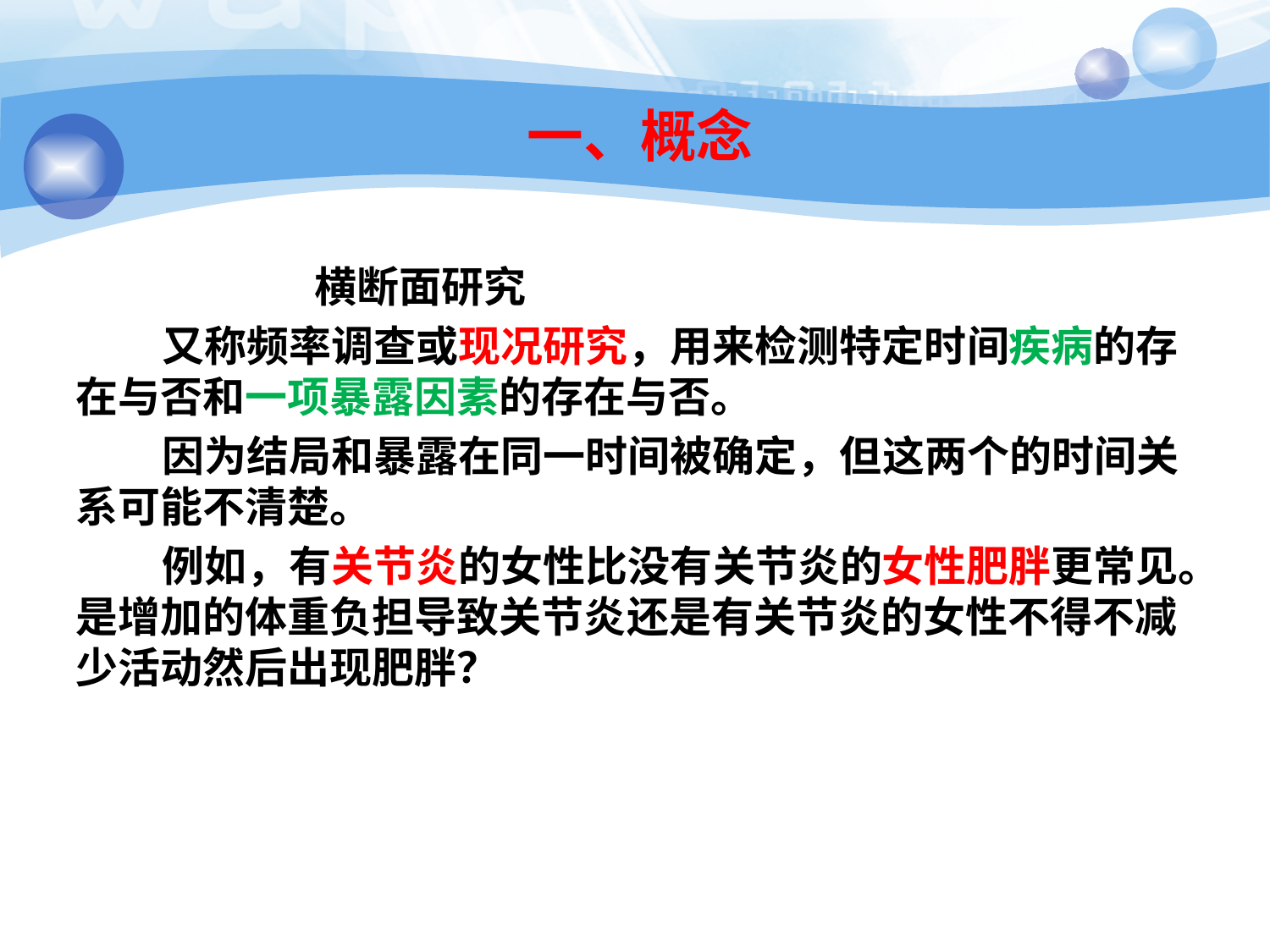

# 一、概念
                        横断面研究
        又称频率调查或现况研究，用来检测特定时间疾病的存在与否和一项暴露因素的存在与否。
        因为结局和暴露在同一时间被确定，但这两个的时间关系可能不清楚。
        例如，有关节炎的女性比没有关节炎的女性肥胖更常见。是增加的体重负担导致关节炎还是有关节炎的女性不得不减少活动然后出现肥胖？